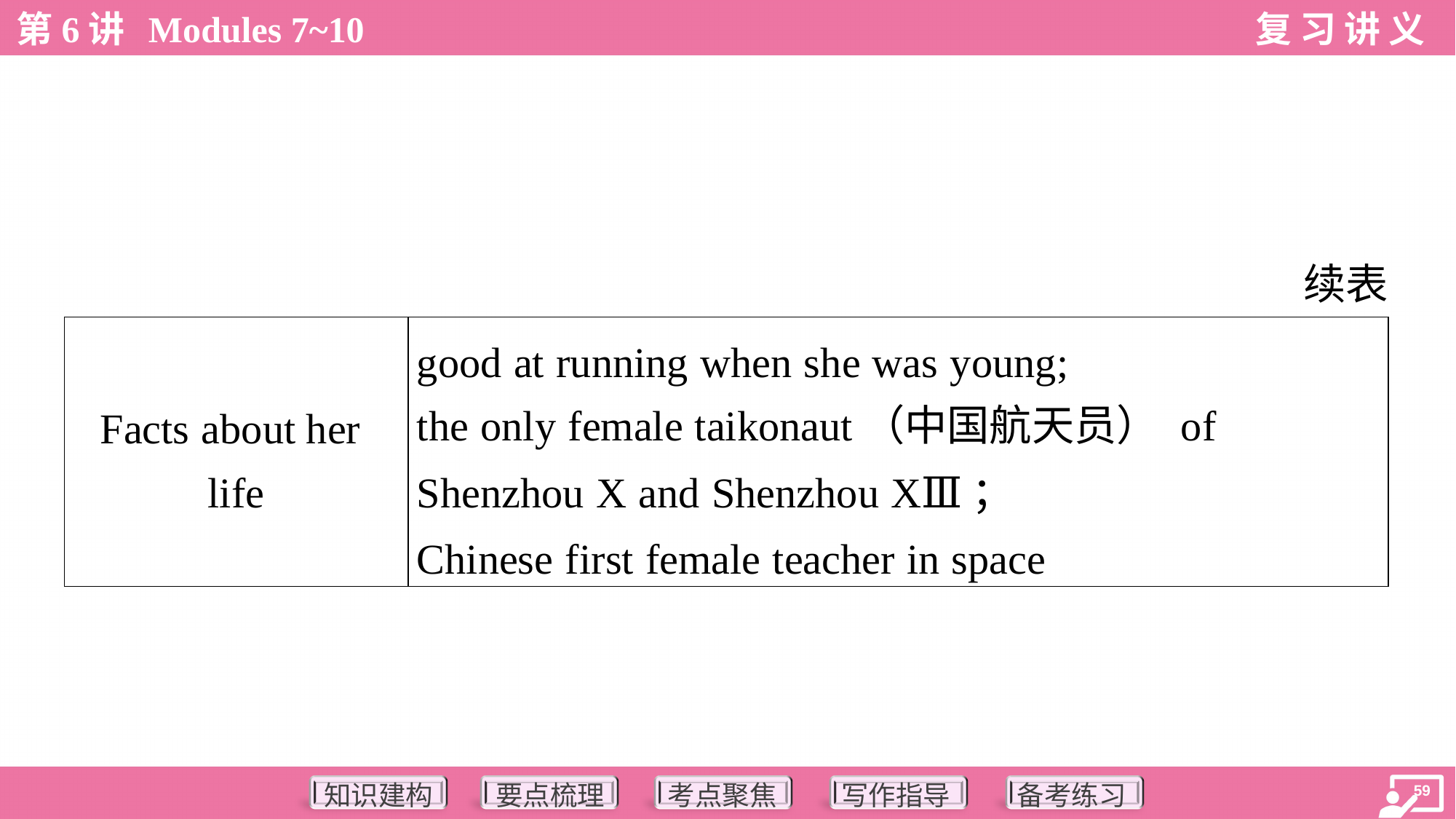

续表
| Facts about her life | good at running when she was young; the only female taikonaut（中国航天员） of Shenzhou X and Shenzhou XⅢ； Chinese first female teacher in space |
| --- | --- |